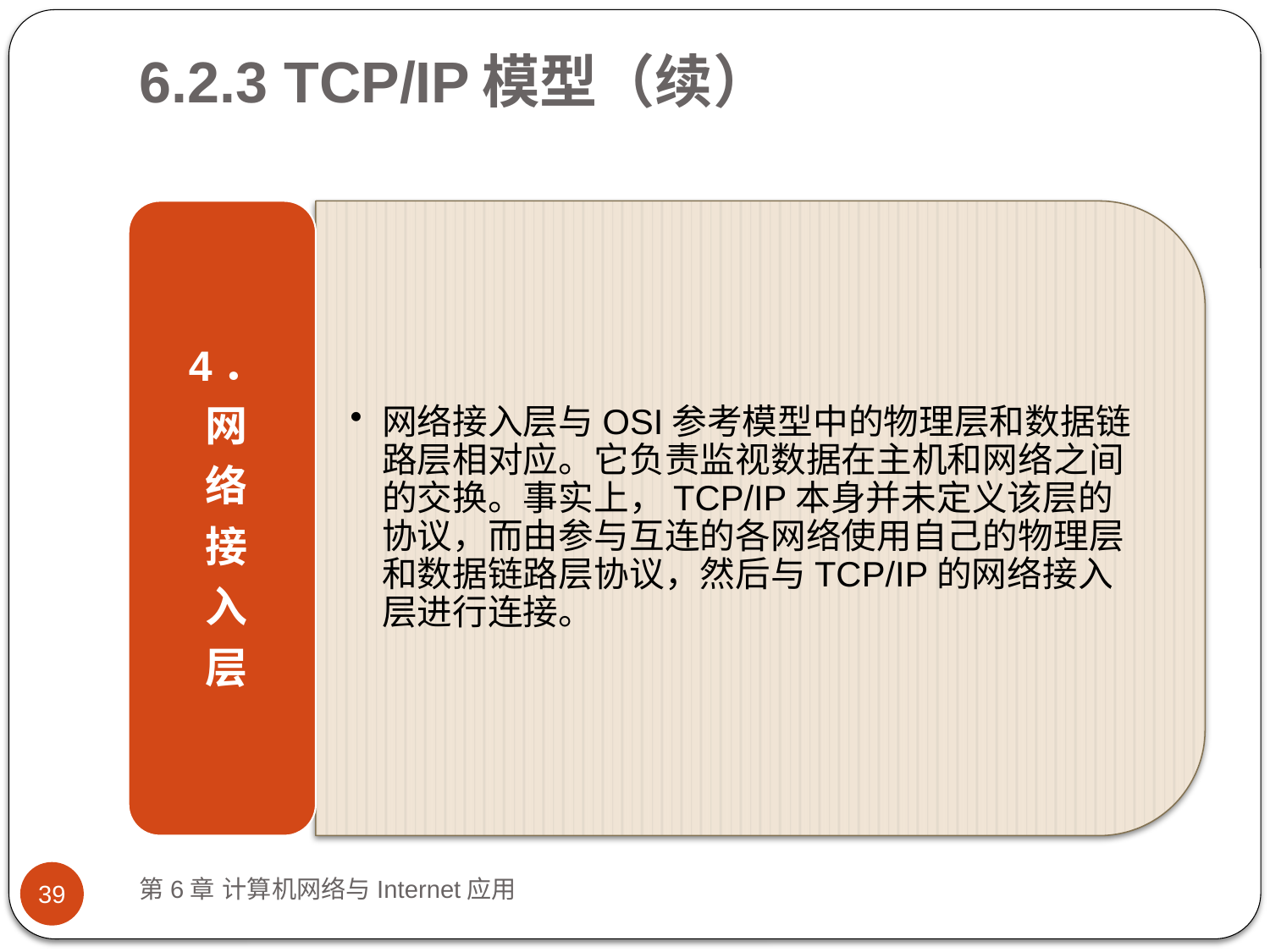

# 6.2.3 TCP/IP模型（续）
网络接入层与OSI参考模型中的物理层和数据链路层相对应。它负责监视数据在主机和网络之间的交换。事实上，TCP/IP本身并未定义该层的协议，而由参与互连的各网络使用自己的物理层和数据链路层协议，然后与TCP/IP的网络接入层进行连接。
4．
网
络
接
入
层
第6章 计算机网络与Internet应用
39